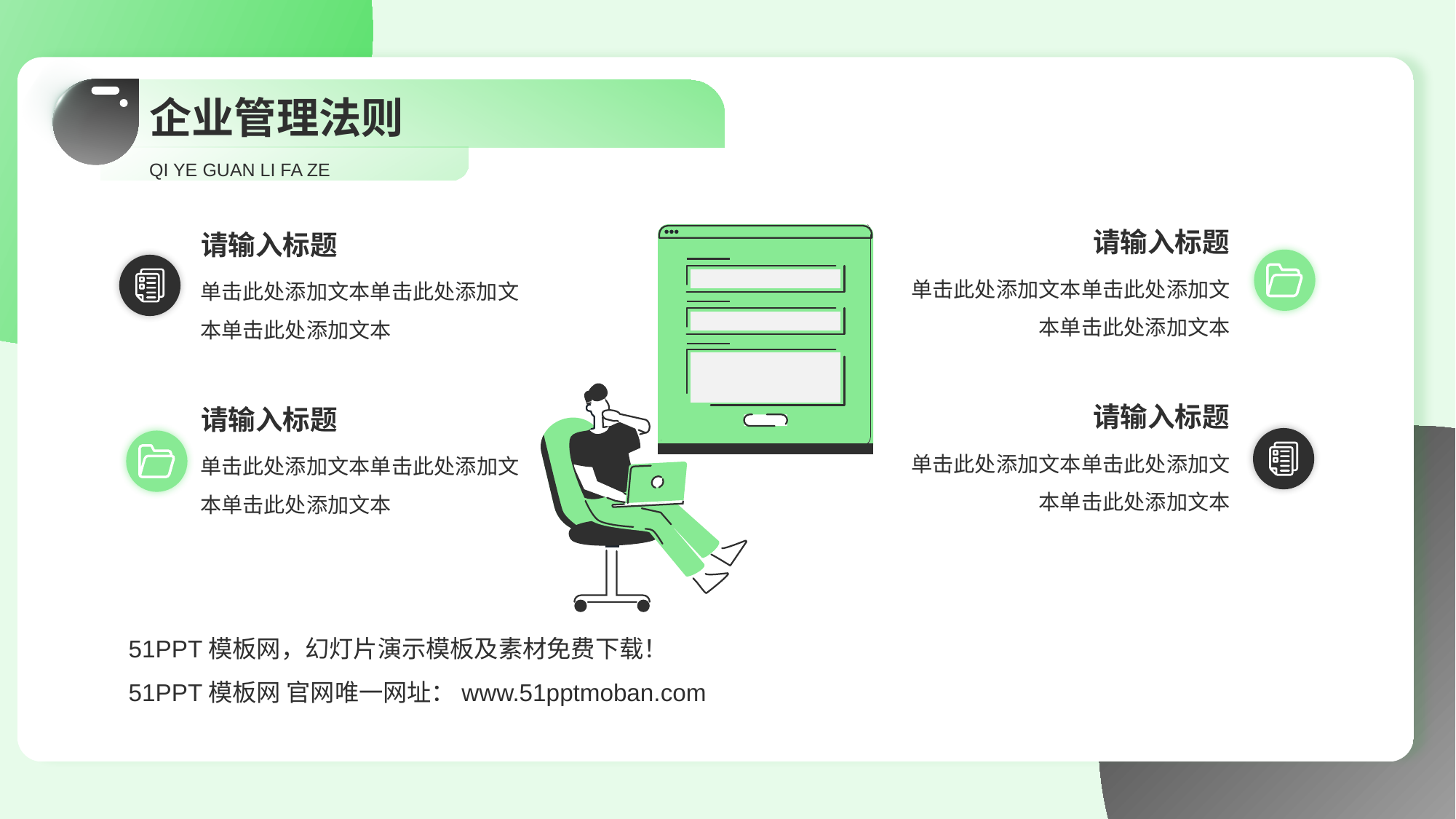

# 企业管理法则
QI YE GUAN LI FA ZE
请输入标题

单击此处添加文本单击此处添加文本单击此处添加文本
请输入标题

单击此处添加文本单击此处添加文本单击此处添加文本

请输入标题

单击此处添加文本单击此处添加文本单击此处添加文本
请输入标题

单击此处添加文本单击此处添加文本单击此处添加文本
51PPT模板网，幻灯片演示模板及素材免费下载！
51PPT模板网 官网唯一网址：www.51pptmoban.com